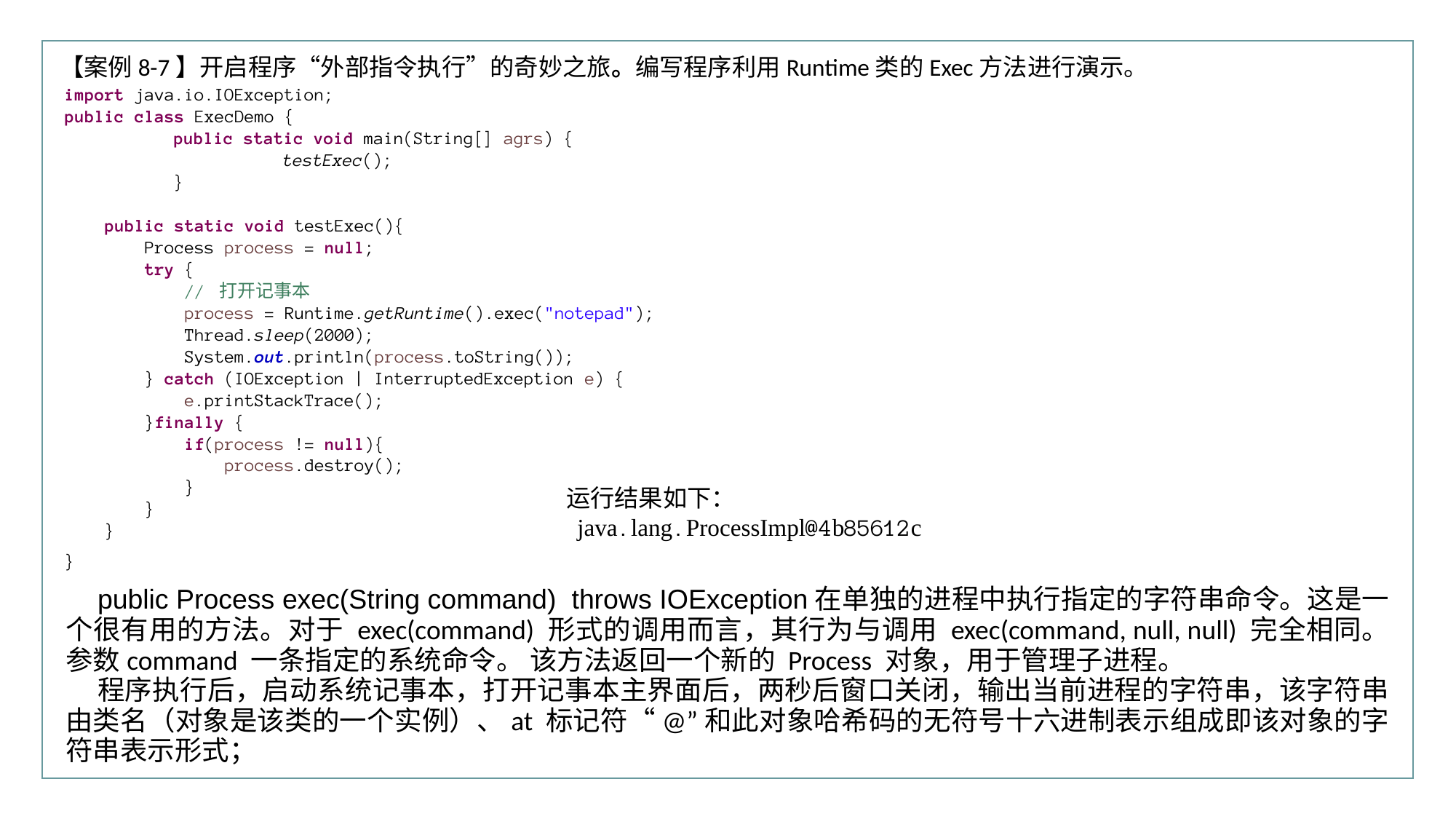

行业PPT模板http://www.XX.com/hangye/

【案例8-7】开启程序“外部指令执行”的奇妙之旅。编写程序利用Runtime类的Exec方法进行演示。
import java.io.IOException;
public class ExecDemo {
	public static void main(String[] agrs) {
		testExec();
	}

    public static void testExec(){
        Process process = null;
        try {
            // 打开记事本
            process = Runtime.getRuntime().exec("notepad");
            Thread.sleep(2000);
            System.out.println(process.toString());
        } catch (IOException | InterruptedException e) {
            e.printStackTrace();
        }finally {
            if(process != null){
                process.destroy();
            }
        }
    }
}
运行结果如下：
  java.lang.ProcessImpl@4b85612c
public Process exec(String command)  throws IOException在单独的进程中执行指定的字符串命令。这是一个很有用的方法。对于 exec(command) 形式的调用而言，其行为与调用 exec(command, null, null) 完全相同。 参数command 一条指定的系统命令。 该方法返回一个新的 Process 对象，用于管理子进程。
程序执行后，启动系统记事本，打开记事本主界面后，两秒后窗口关闭，输出当前进程的字符串，该字符串由类名（对象是该类的一个实例）、at 标记符“@”和此对象哈希码的无符号十六进制表示组成即该对象的字符串表示形式；